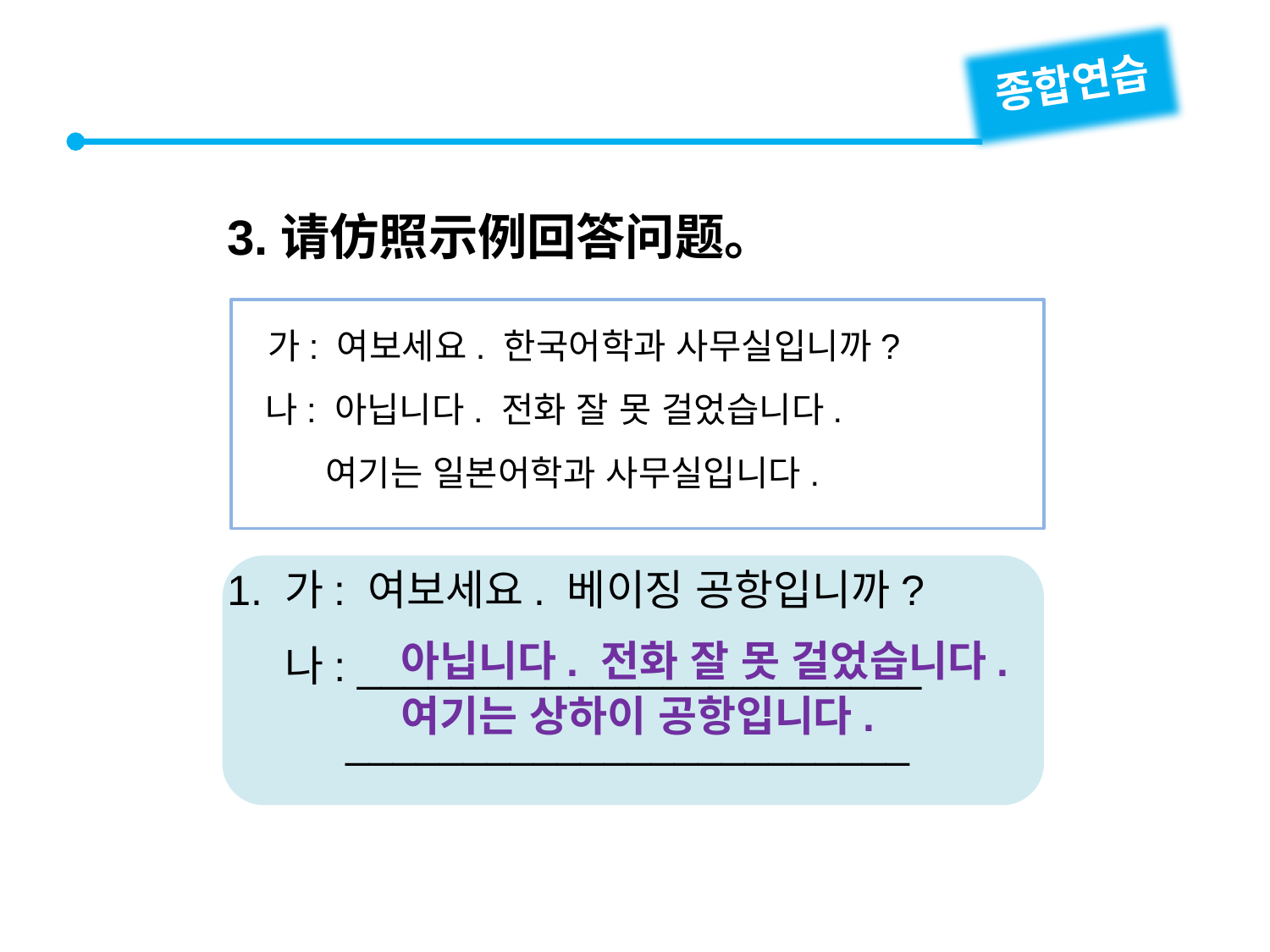

종합연습
3.请仿照示例回答问题。

      가: 여보세요. 한국어학과 사무실입니까?
   나: 아닙니다. 전화 잘 못 걸었습니다.
         여기는 일본어학과 사무실입니다.

1. 가: 여보세요. 베이징 공항입니까?
    나: ________________________
          ________________________

아닙니다. 전화 잘 못 걸었습니다.
여기는 상하이 공항입니다.